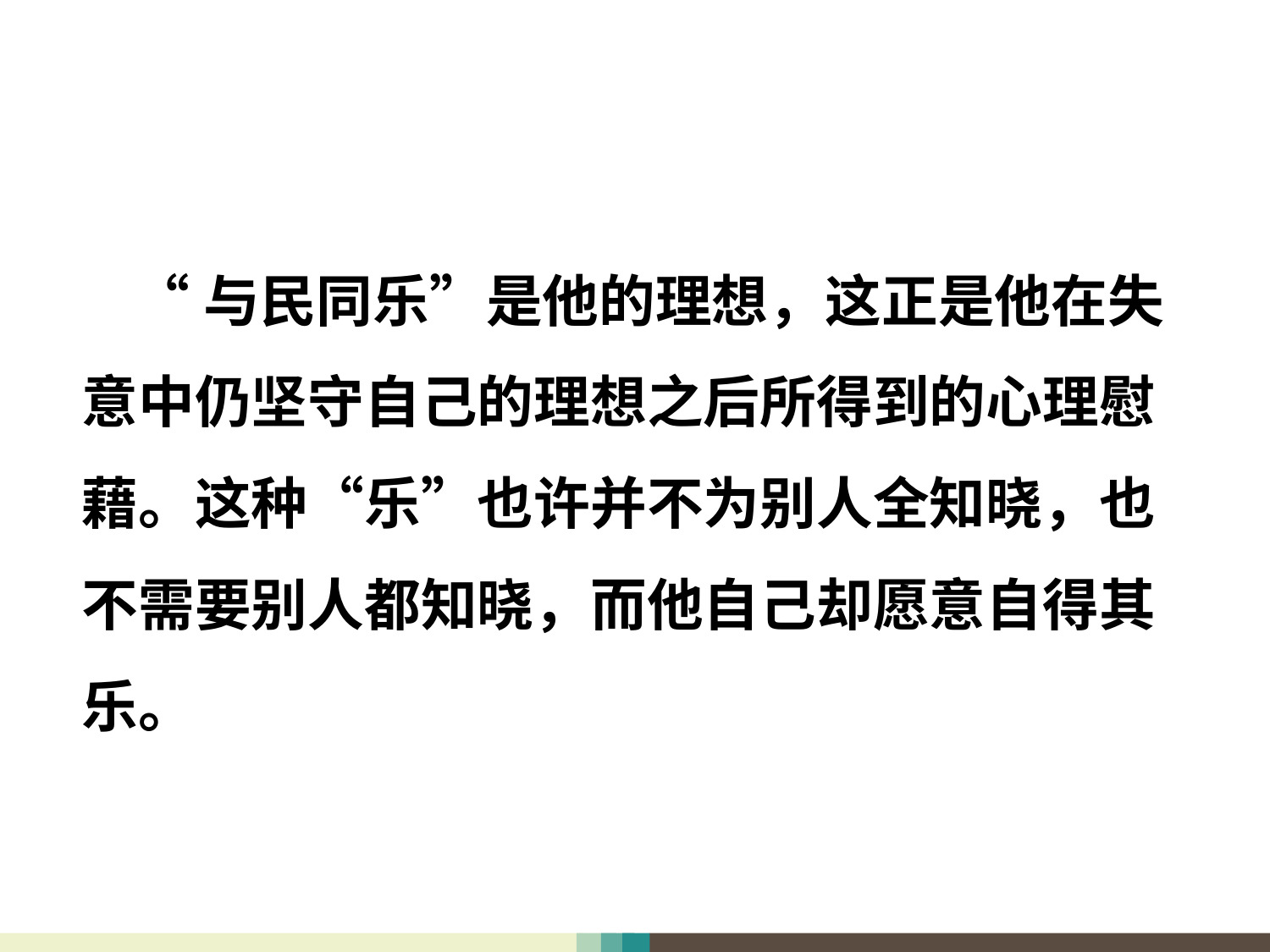

“与民同乐”是他的理想，这正是他在失意中仍坚守自己的理想之后所得到的心理慰藉。这种“乐”也许并不为别人全知晓，也不需要别人都知晓，而他自己却愿意自得其乐。